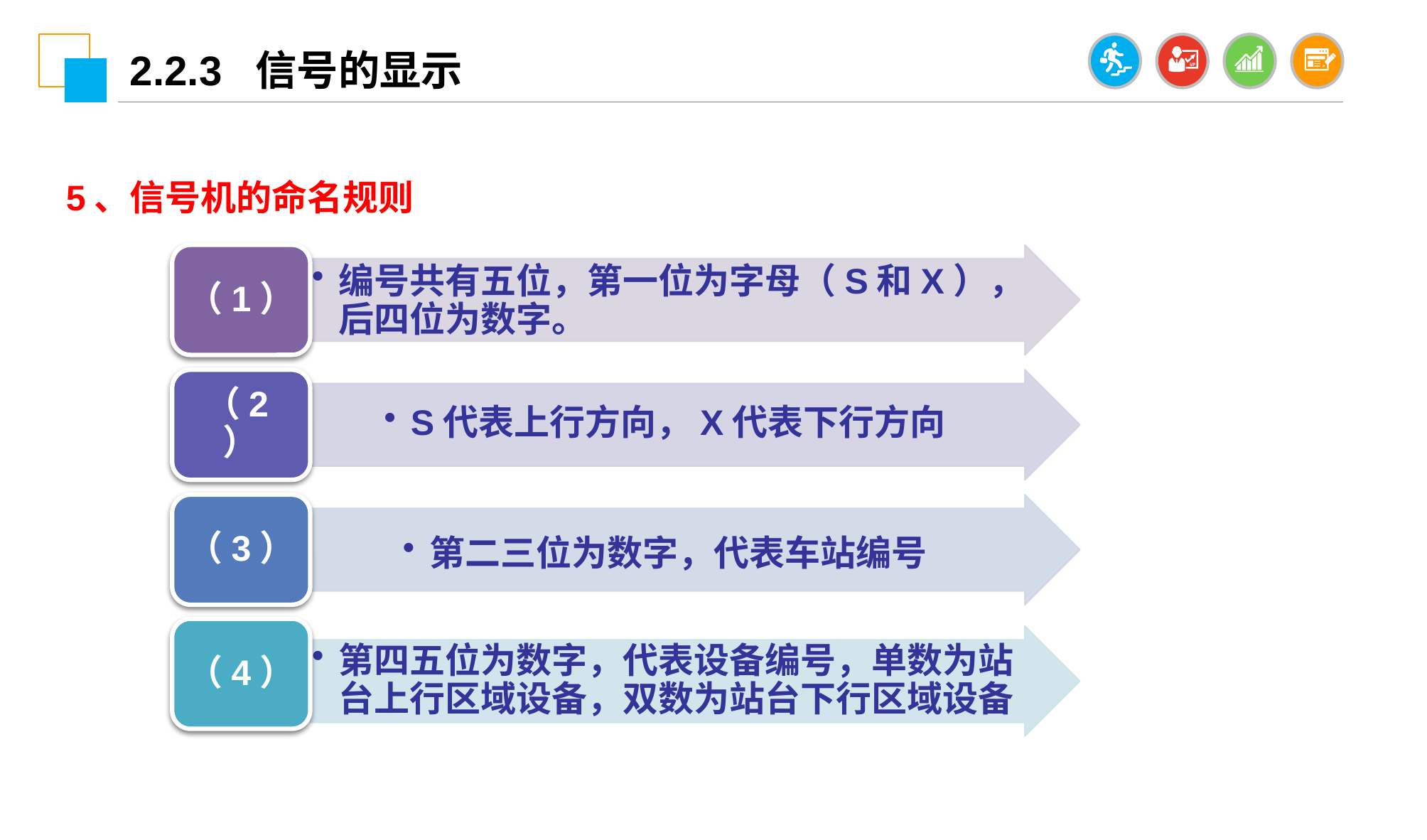

2.2.3  信号的显示
5、信号机的命名规则

（1）

编号共有五位，第一位为字母（S和X），后四位为数字。

（2）

S代表上行方向，X代表下行方向

（3）

第二三位为数字，代表车站编号

（4）

第四五位为数字，代表设备编号，单数为站台上行区域设备，双数为站台下行区域设备